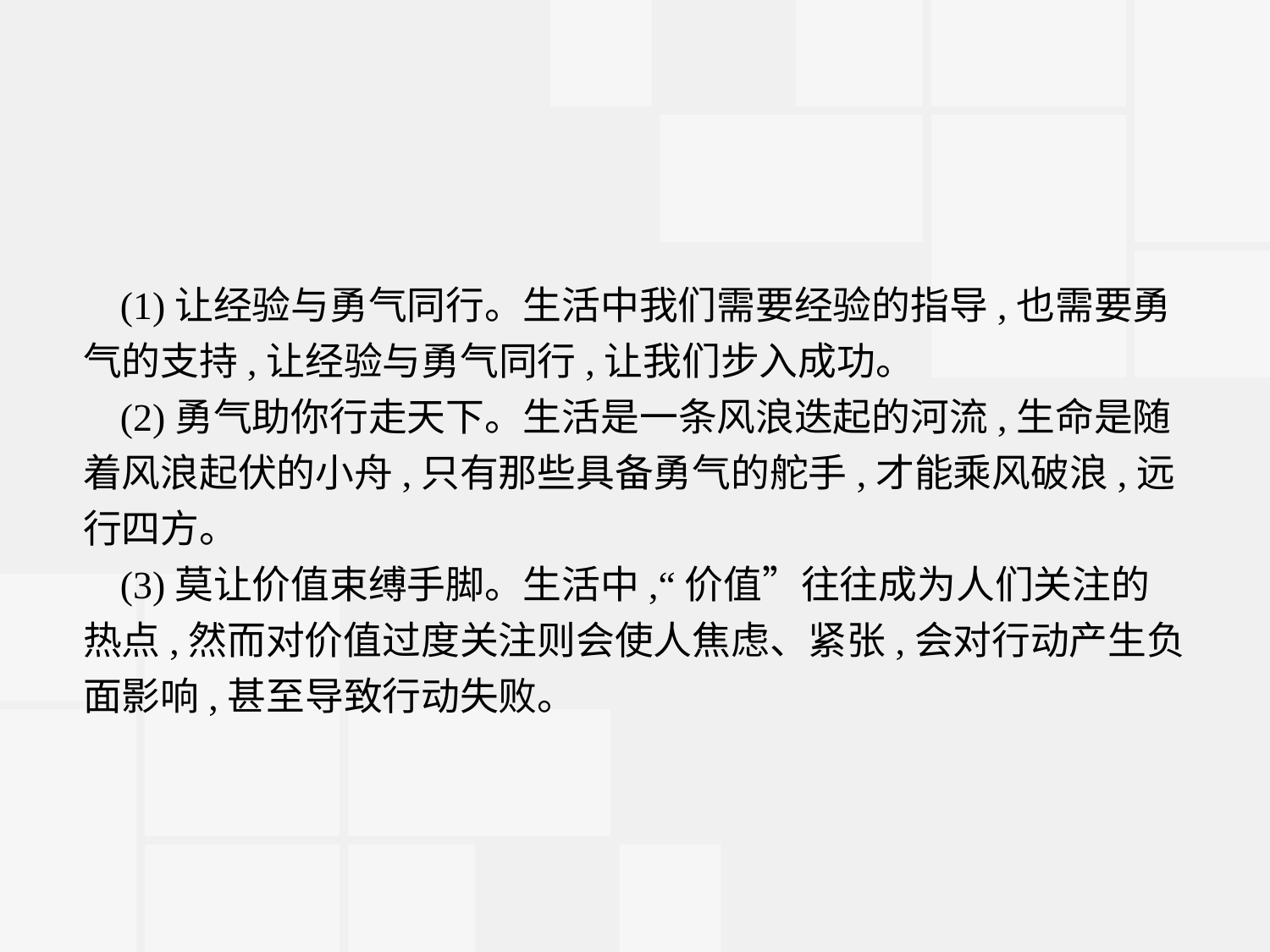

(1)让经验与勇气同行。生活中我们需要经验的指导,也需要勇气的支持,让经验与勇气同行,让我们步入成功。
(2)勇气助你行走天下。生活是一条风浪迭起的河流,生命是随着风浪起伏的小舟,只有那些具备勇气的舵手,才能乘风破浪,远行四方。
(3)莫让价值束缚手脚。生活中,“价值”往往成为人们关注的热点,然而对价值过度关注则会使人焦虑、紧张,会对行动产生负面影响,甚至导致行动失败。